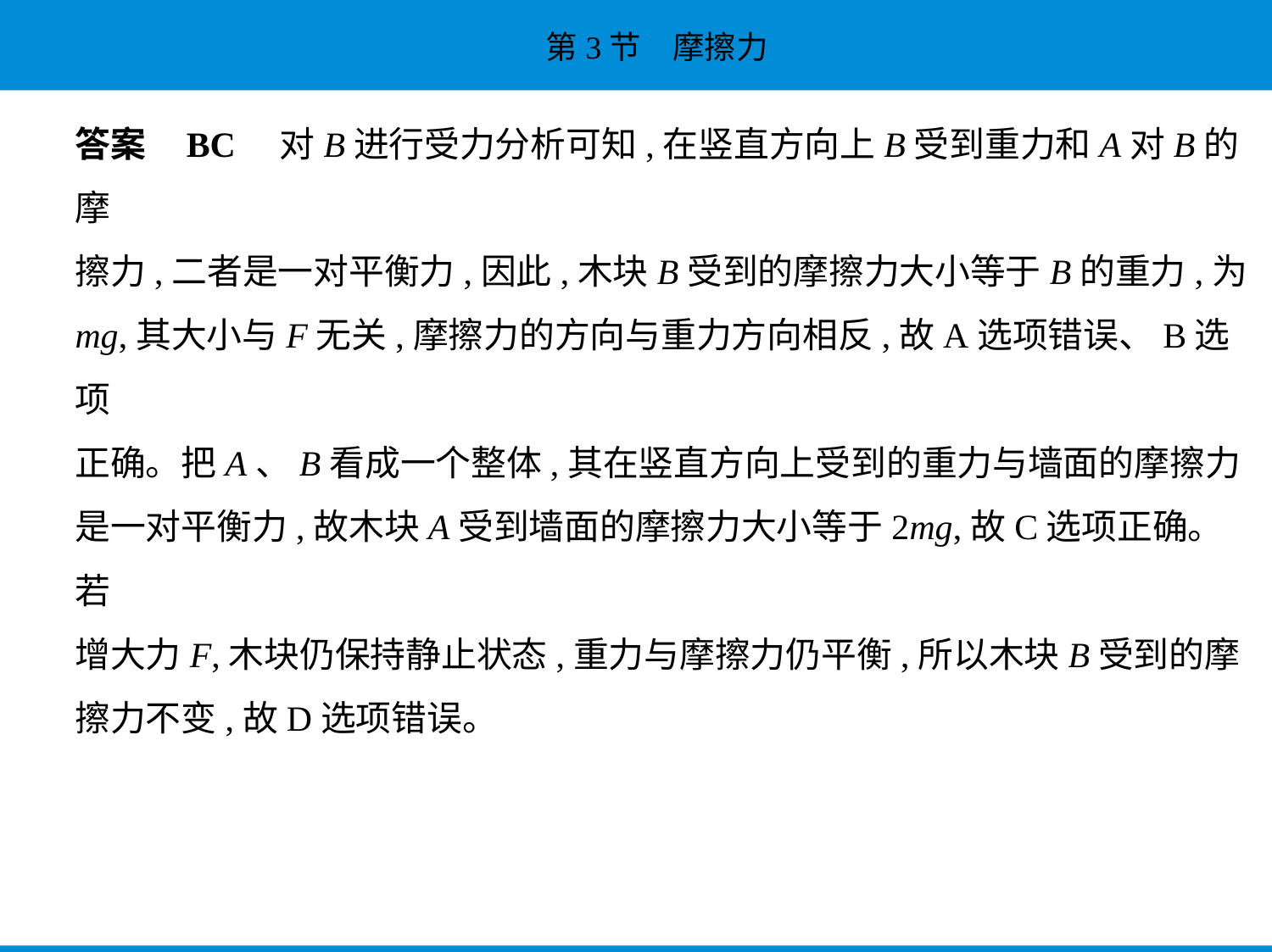

答案    BC　对B进行受力分析可知,在竖直方向上B受到重力和A对B的摩
擦力,二者是一对平衡力,因此,木块B受到的摩擦力大小等于B的重力,为
mg,其大小与F无关,摩擦力的方向与重力方向相反,故A选项错误、B选项
正确。把A、B看成一个整体,其在竖直方向上受到的重力与墙面的摩擦力
是一对平衡力,故木块A受到墙面的摩擦力大小等于2mg,故C选项正确。若
增大力F,木块仍保持静止状态,重力与摩擦力仍平衡,所以木块B受到的摩
擦力不变,故D选项错误。